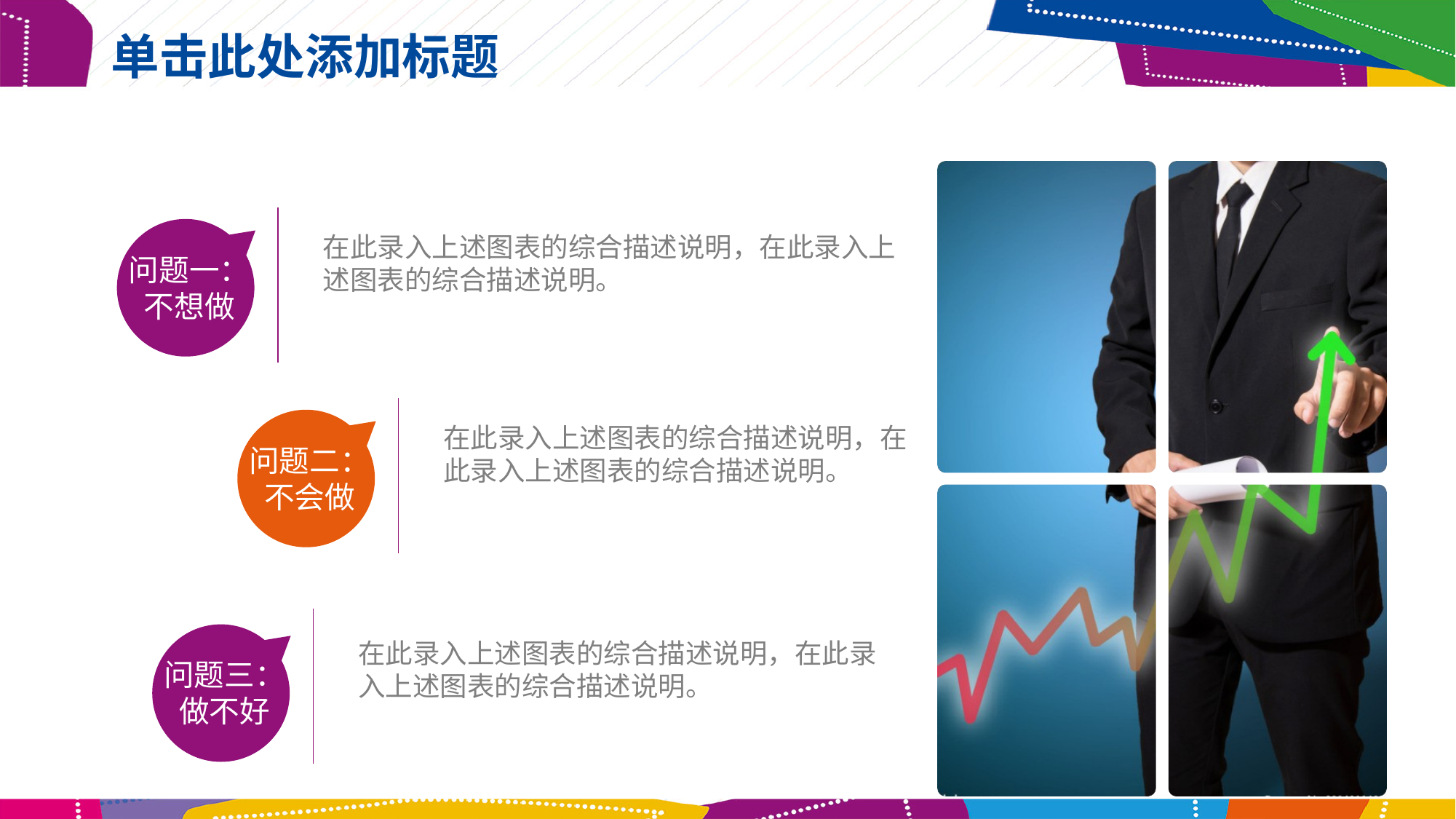

# 单击此处添加标题

在此录入上述图表的综合描述说明，在此录入上述图表的综合描述说明。
问题一：
不想做

在此录入上述图表的综合描述说明，在此录入上述图表的综合描述说明。
问题二：
不会做

在此录入上述图表的综合描述说明，在此录入上述图表的综合描述说明。
问题三：
做不好